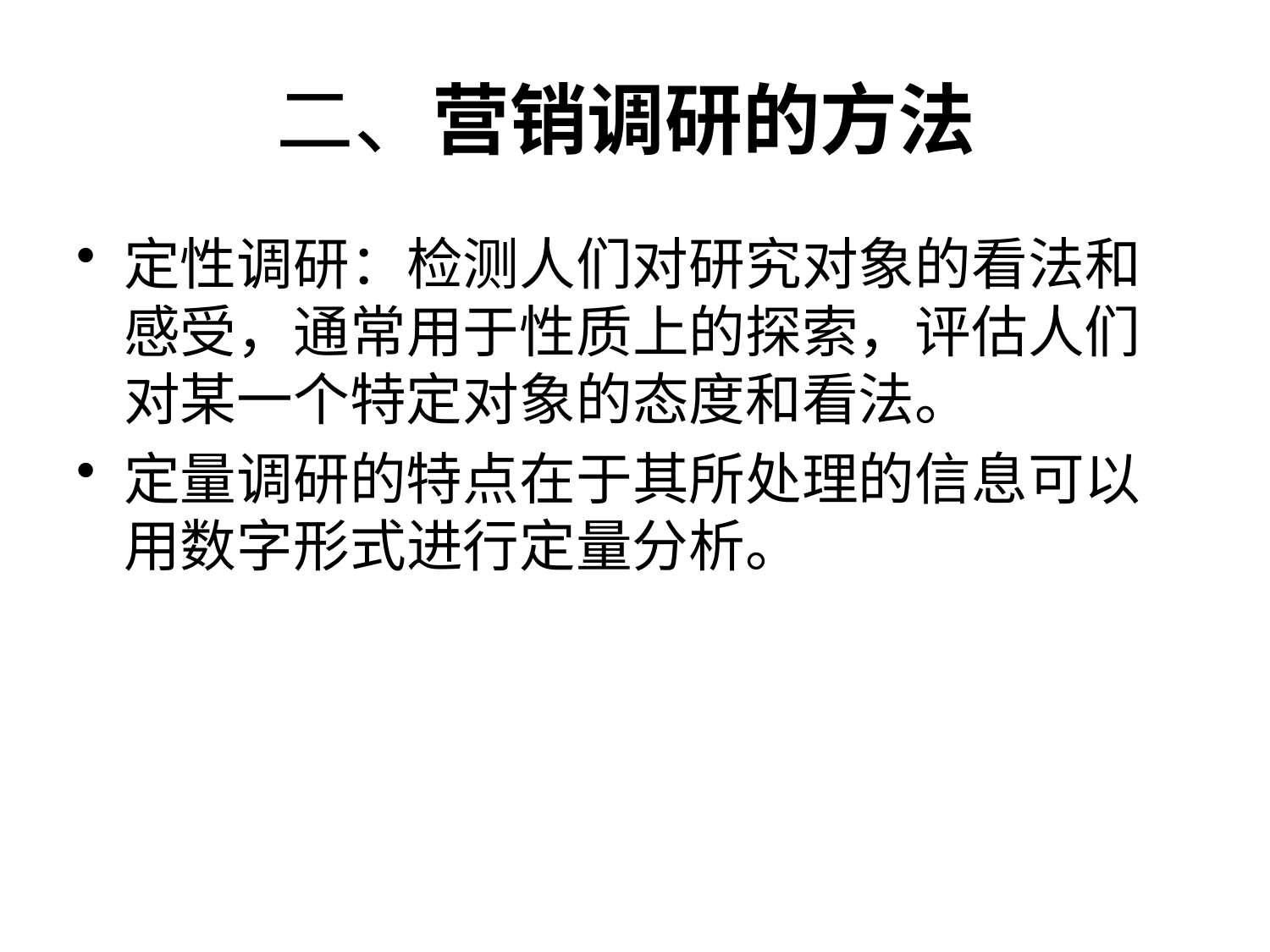

# 二、营销调研的方法
定性调研：检测人们对研究对象的看法和感受，通常用于性质上的探索，评估人们对某一个特定对象的态度和看法。
定量调研的特点在于其所处理的信息可以用数字形式进行定量分析。